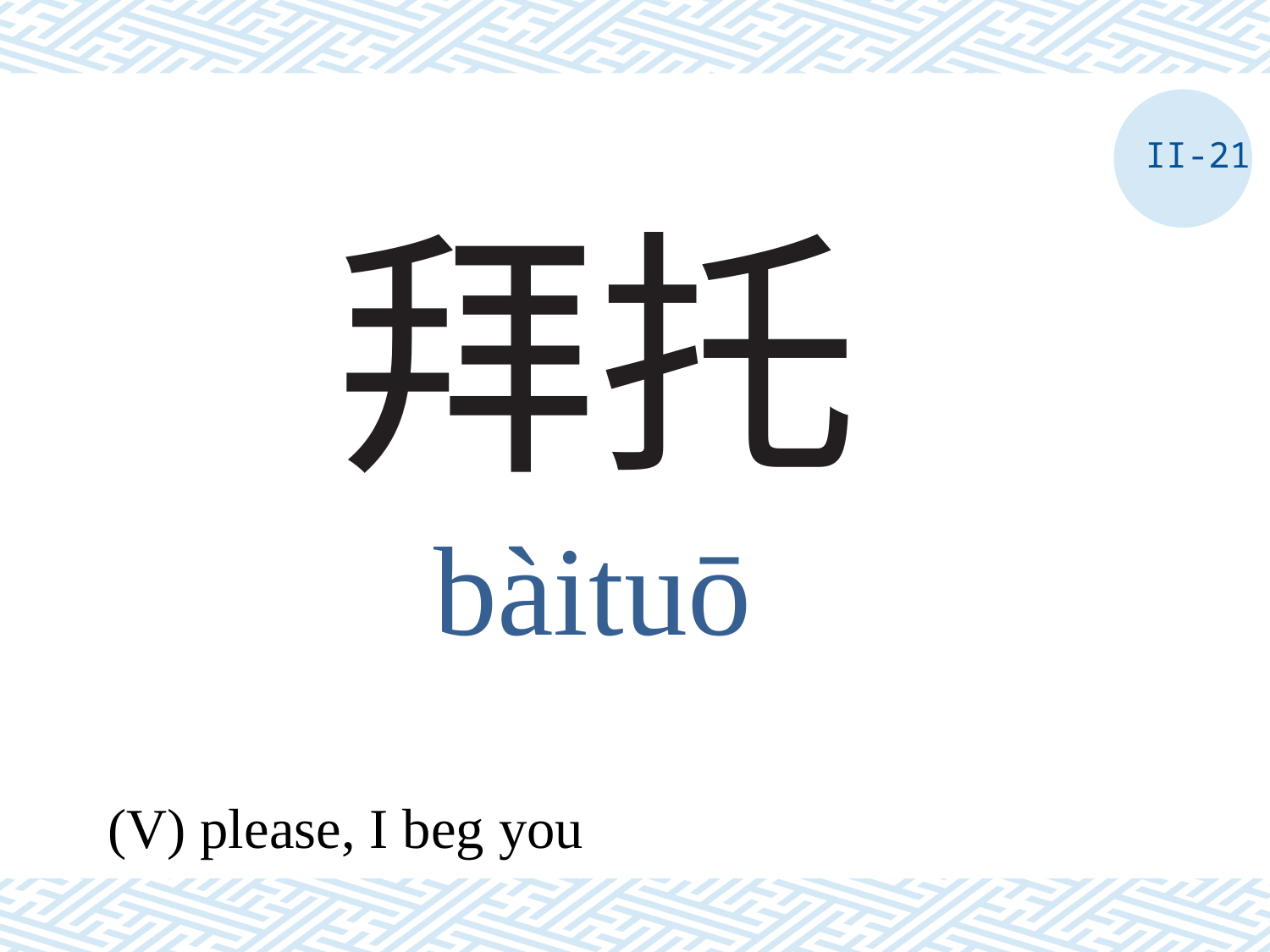

II-21

# 拜托
bàituō
(V) please, I beg you